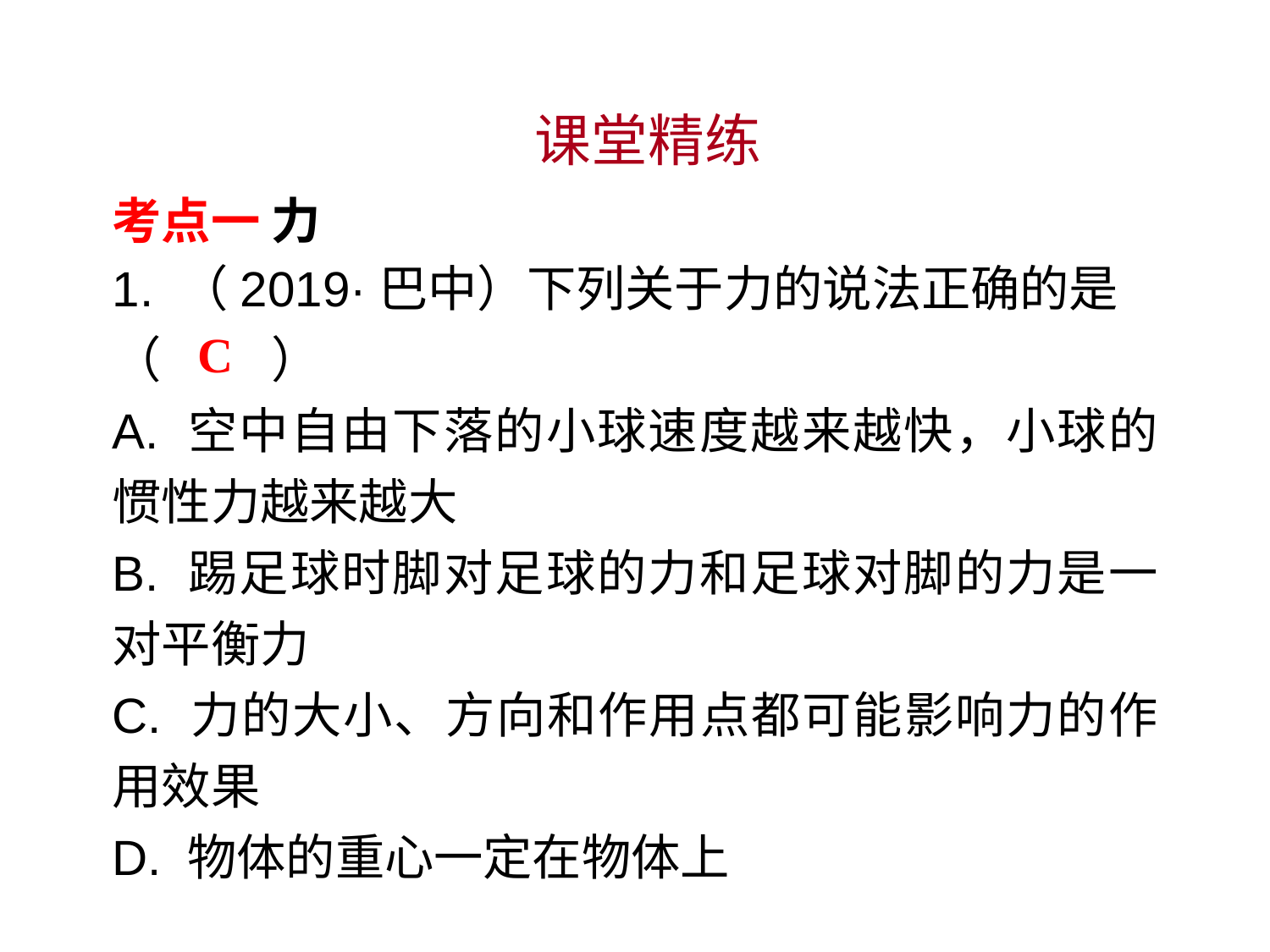

课堂精练
考点一 力
1. （2019·巴中）下列关于力的说法正确的是
（ 　　）
A. 空中自由下落的小球速度越来越快，小球的惯性力越来越大
B. 踢足球时脚对足球的力和足球对脚的力是一对平衡力
C. 力的大小、方向和作用点都可能影响力的作用效果
D. 物体的重心一定在物体上
C